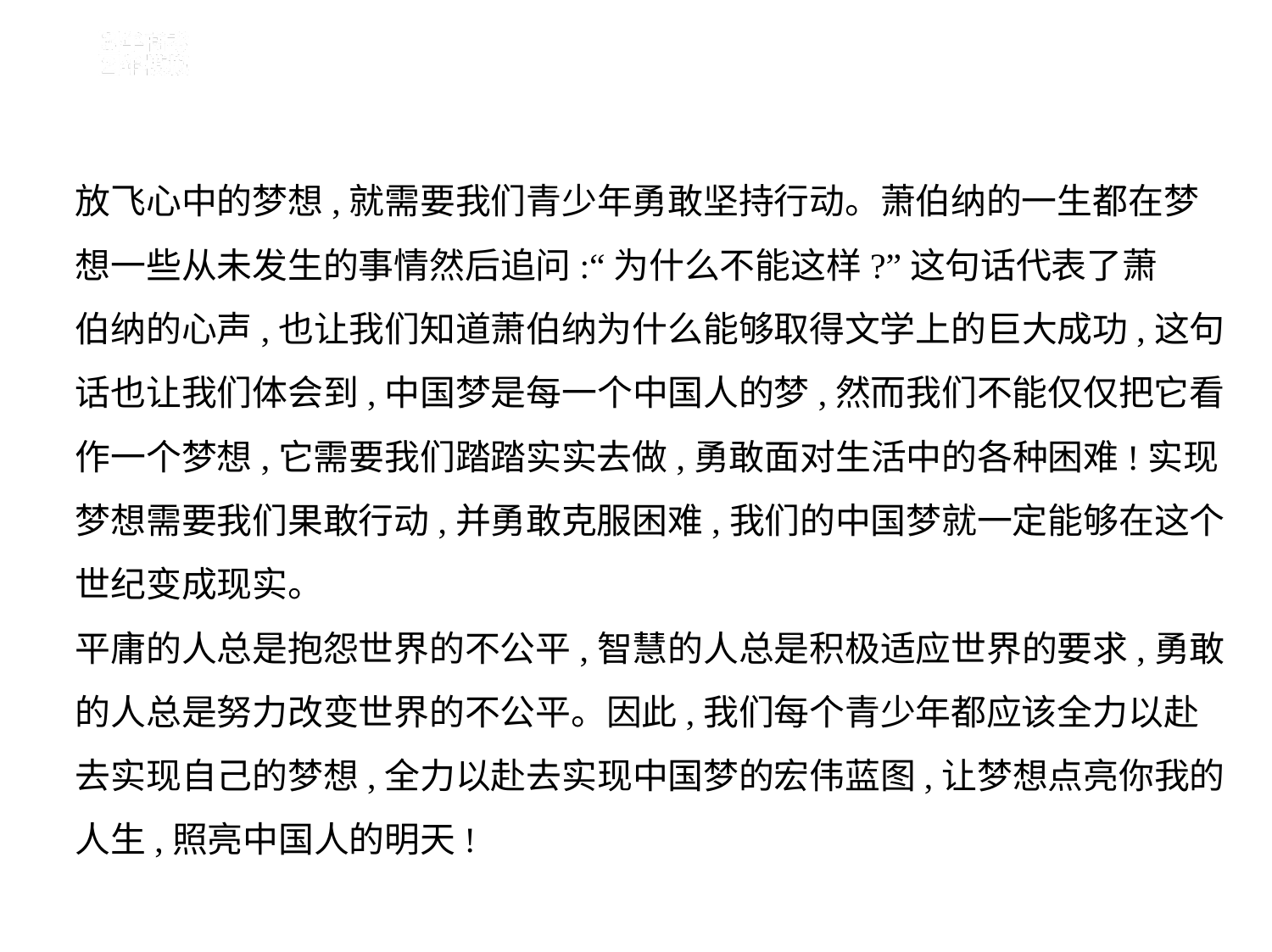

放飞心中的梦想,就需要我们青少年勇敢坚持行动。萧伯纳的一生都在梦
想一些从未发生的事情然后追问:“为什么不能这样?”这句话代表了萧
伯纳的心声,也让我们知道萧伯纳为什么能够取得文学上的巨大成功,这句
话也让我们体会到,中国梦是每一个中国人的梦,然而我们不能仅仅把它看
作一个梦想,它需要我们踏踏实实去做,勇敢面对生活中的各种困难!实现
梦想需要我们果敢行动,并勇敢克服困难,我们的中国梦就一定能够在这个
世纪变成现实。
平庸的人总是抱怨世界的不公平,智慧的人总是积极适应世界的要求,勇敢
的人总是努力改变世界的不公平。因此,我们每个青少年都应该全力以赴
去实现自己的梦想,全力以赴去实现中国梦的宏伟蓝图,让梦想点亮你我的
人生,照亮中国人的明天!